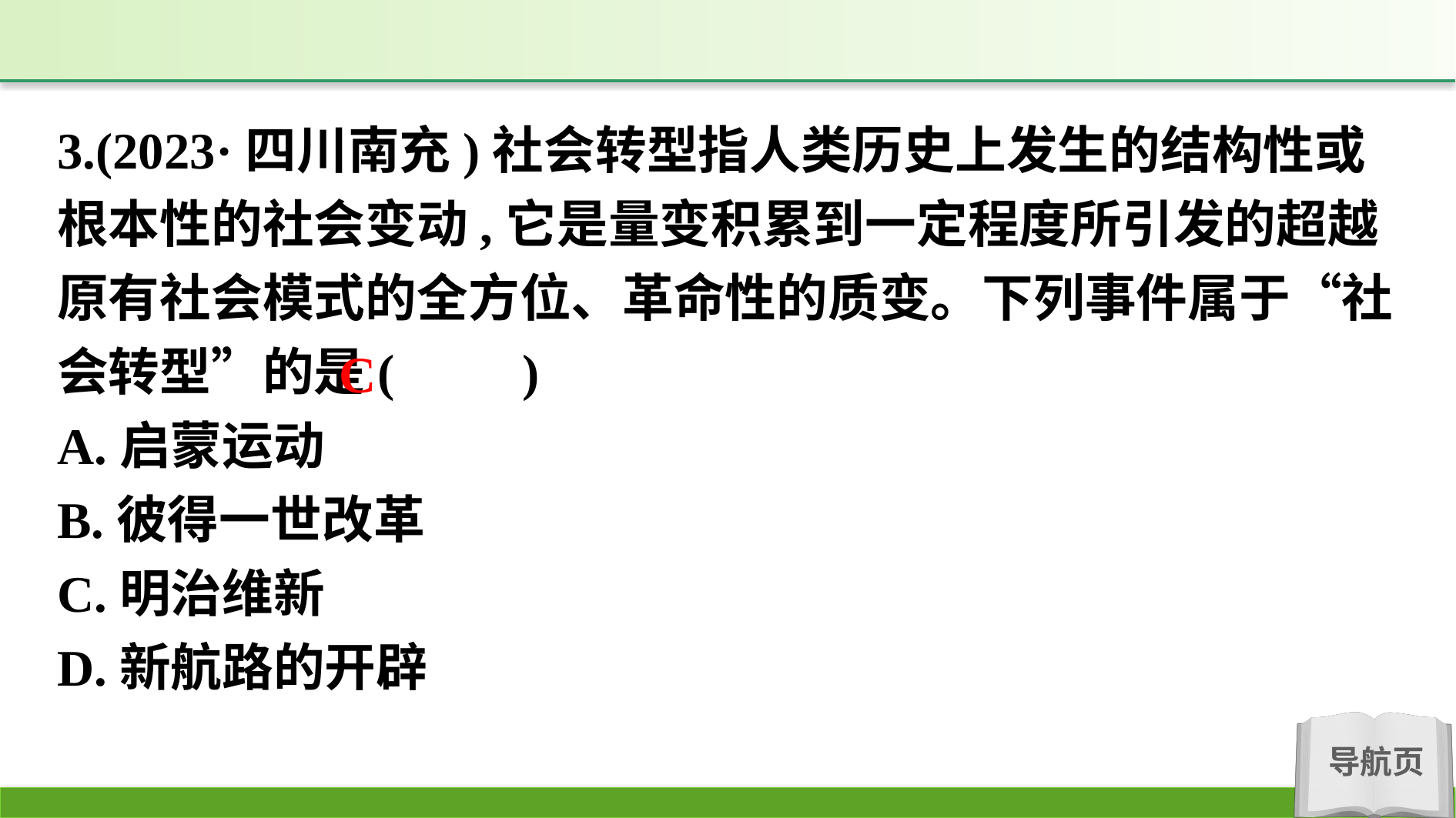

3.(2023·四川南充)社会转型指人类历史上发生的结构性或根本性的社会变动,它是量变积累到一定程度所引发的超越原有社会模式的全方位、革命性的质变。下列事件属于“社会转型”的是(　　)
A.启蒙运动
B.彼得一世改革
C.明治维新
D.新航路的开辟
C